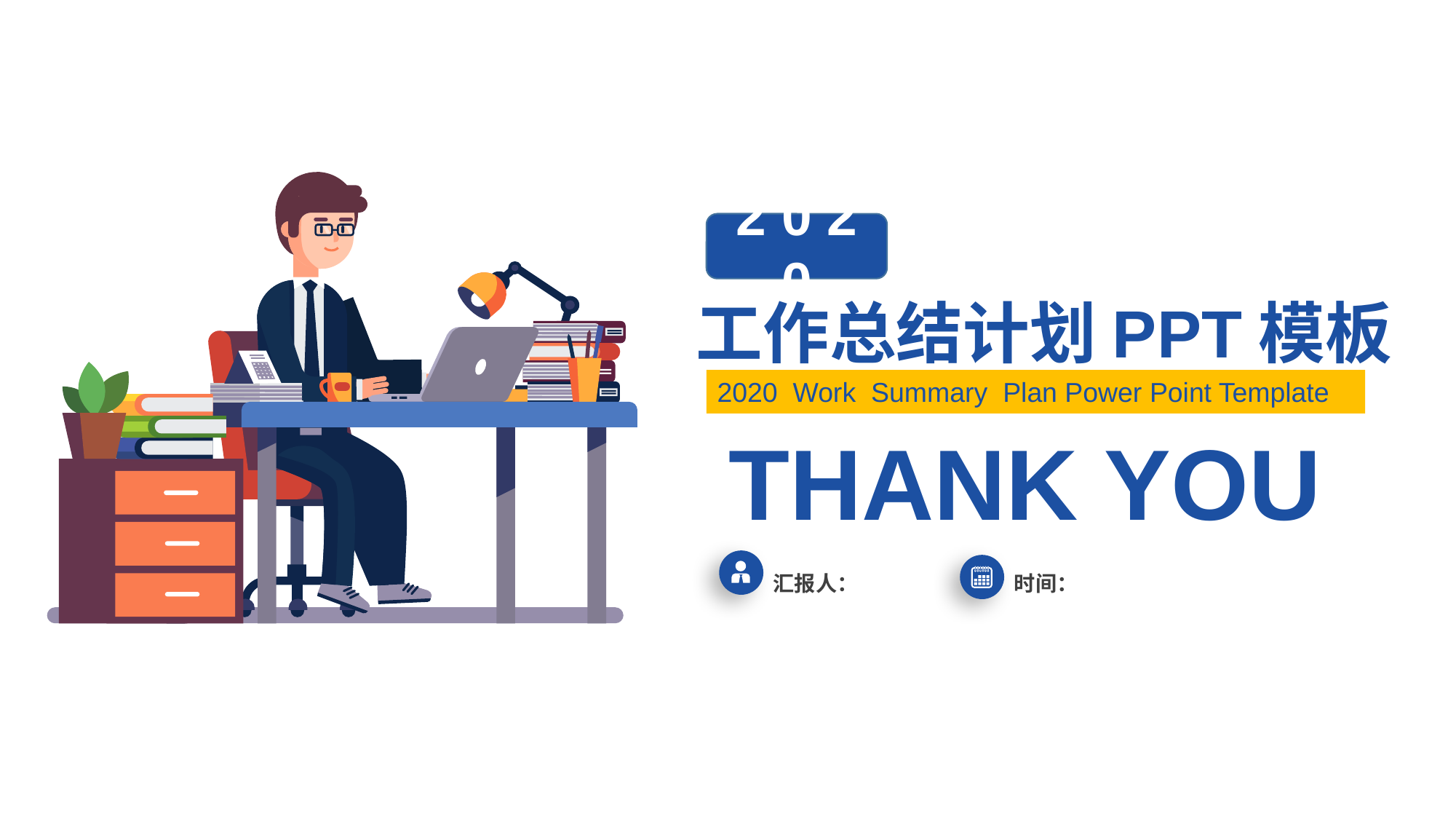

2 0 2 0
工作总结计划PPT模板
2020  Work  Summary  Plan Power Point Template

THANK YOU

汇报人：

时间：